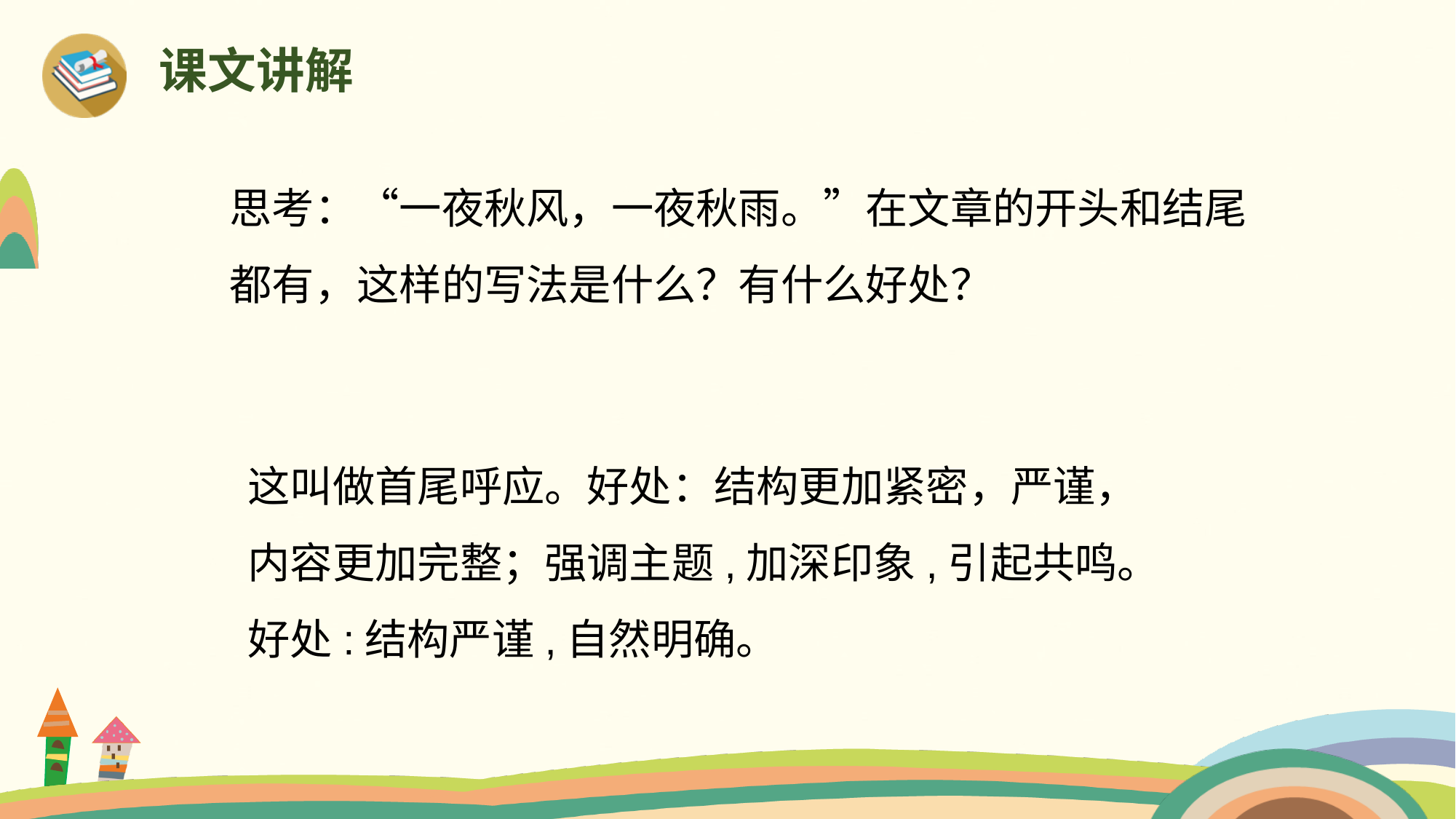

课文讲解
思考：“一夜秋风，一夜秋雨。”在文章的开头和结尾都有，这样的写法是什么？有什么好处？
这叫做首尾呼应。好处：结构更加紧密，严谨，内容更加完整；强调主题,加深印象,引起共鸣。好处:结构严谨,自然明确。